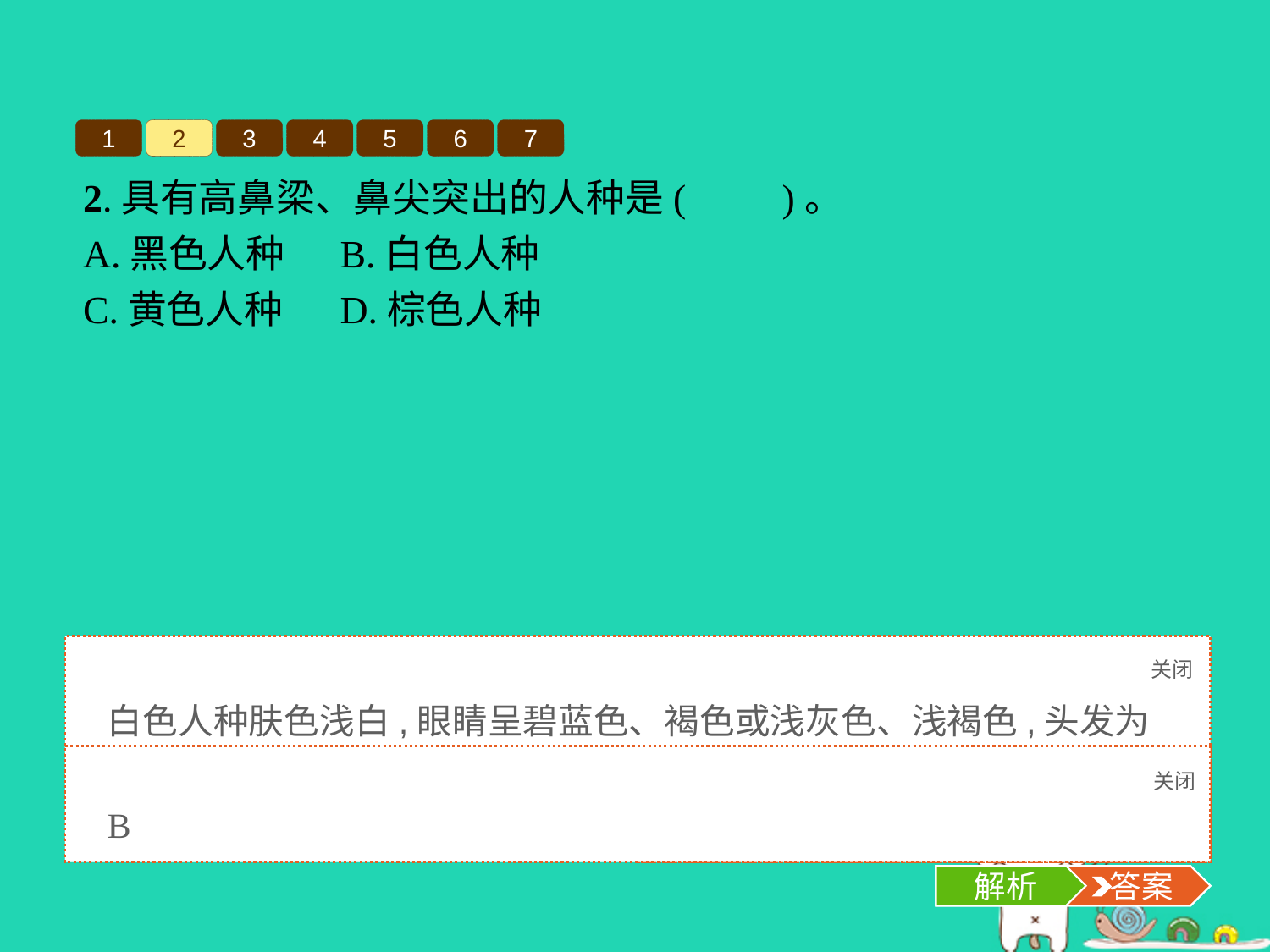

1
2
3
4
5
6
7
2.具有高鼻梁、鼻尖突出的人种是(　　)。
A.黑色人种	B.白色人种
C.黄色人种	D.棕色人种

关闭
解析

白色人种肤色浅白,眼睛呈碧蓝色、褐色或浅灰色、浅褐色,头发为金黄色或棕色,鼻子高,鼻尖突出,嘴唇薄。

关闭
解析
  答案

B
解析
  答案